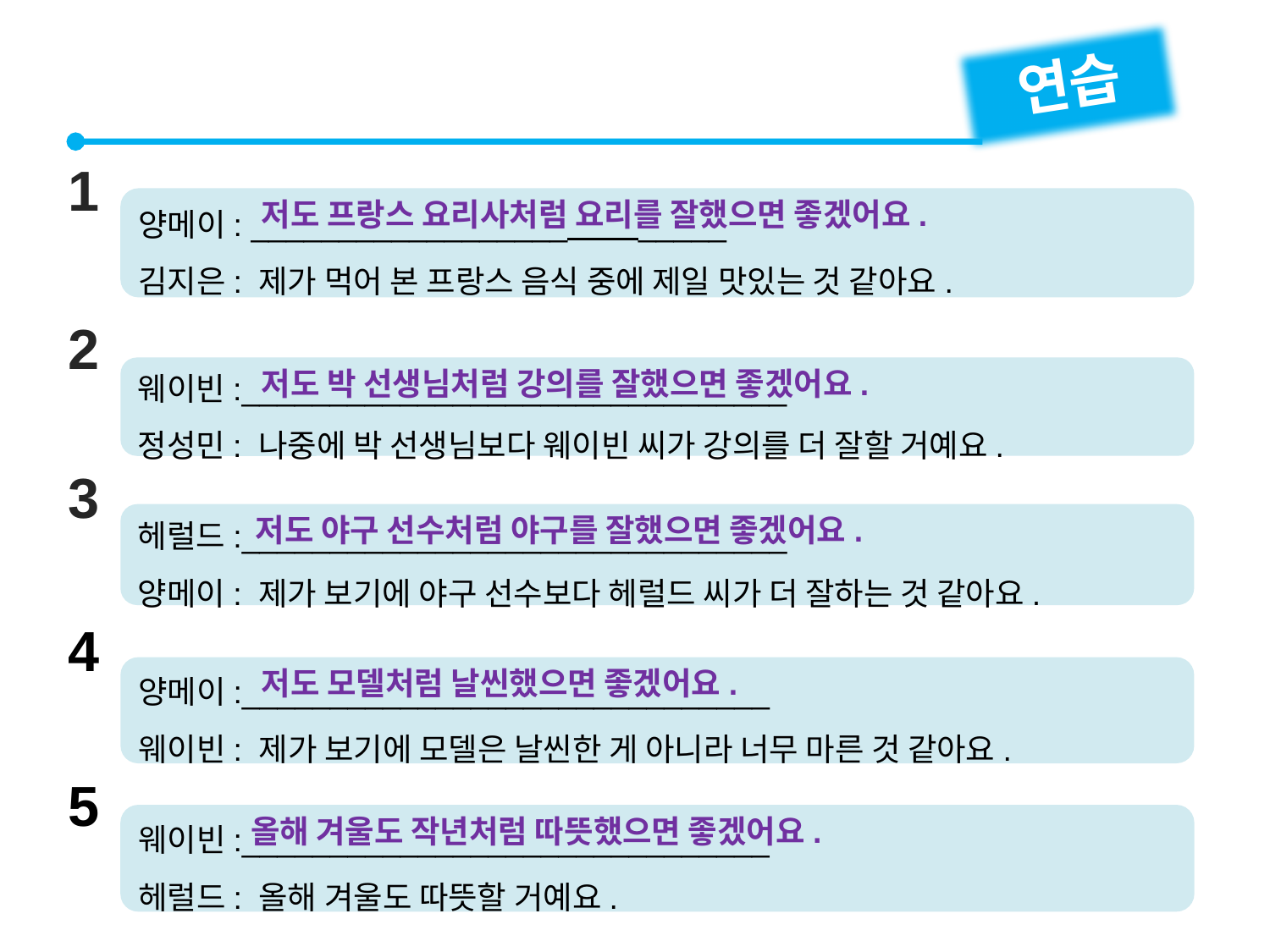

연습
1
양메이: __________________        _____
김지은: 제가 먹어 본 프랑스 음식 중에 제일 맛있는 것 같아요.
저도 프랑스 요리사처럼 요리를 잘했으면 좋겠어요.
2
웨이빈:_______________________________
정성민: 나중에 박 선생님보다 웨이빈 씨가 강의를 더 잘할 거예요.
저도 박 선생님처럼 강의를 잘했으면 좋겠어요.
3
헤럴드:_______________________________
양메이: 제가 보기에 야구 선수보다 헤럴드 씨가 더 잘하는 것 같아요.
저도 야구 선수처럼 야구를 잘했으면 좋겠어요.
4
양메이:______________________________
웨이빈: 제가 보기에 모델은 날씬한 게 아니라 너무 마른 것 같아요.
저도 모델처럼 날씬했으면 좋겠어요.
5
웨이빈:______________________________
헤럴드: 올해 겨울도 따뜻할 거예요.
올해 겨울도 작년처럼 따뜻했으면 좋겠어요.